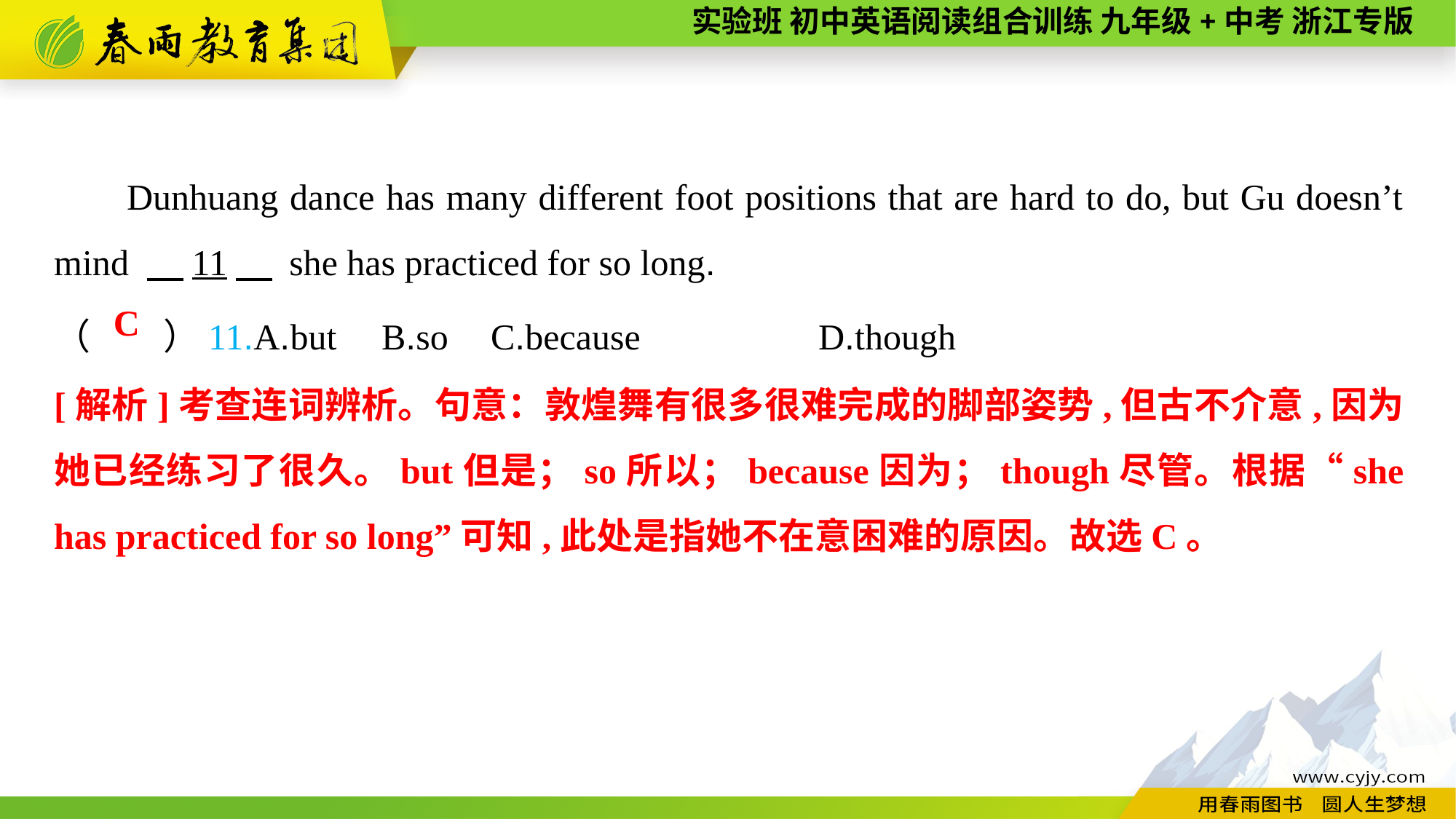

Dunhuang dance has many different foot positions that are hard to do, but Gu doesn’t mind 　11　 she has practiced for so long.
（　　）11.A.but	B.so	C.because		D.though
C
[解析]考查连词辨析。句意：敦煌舞有很多很难完成的脚部姿势,但古不介意,因为她已经练习了很久。but但是；so所以；because因为；though尽管。根据“she has practiced for so long”可知,此处是指她不在意困难的原因。故选C。